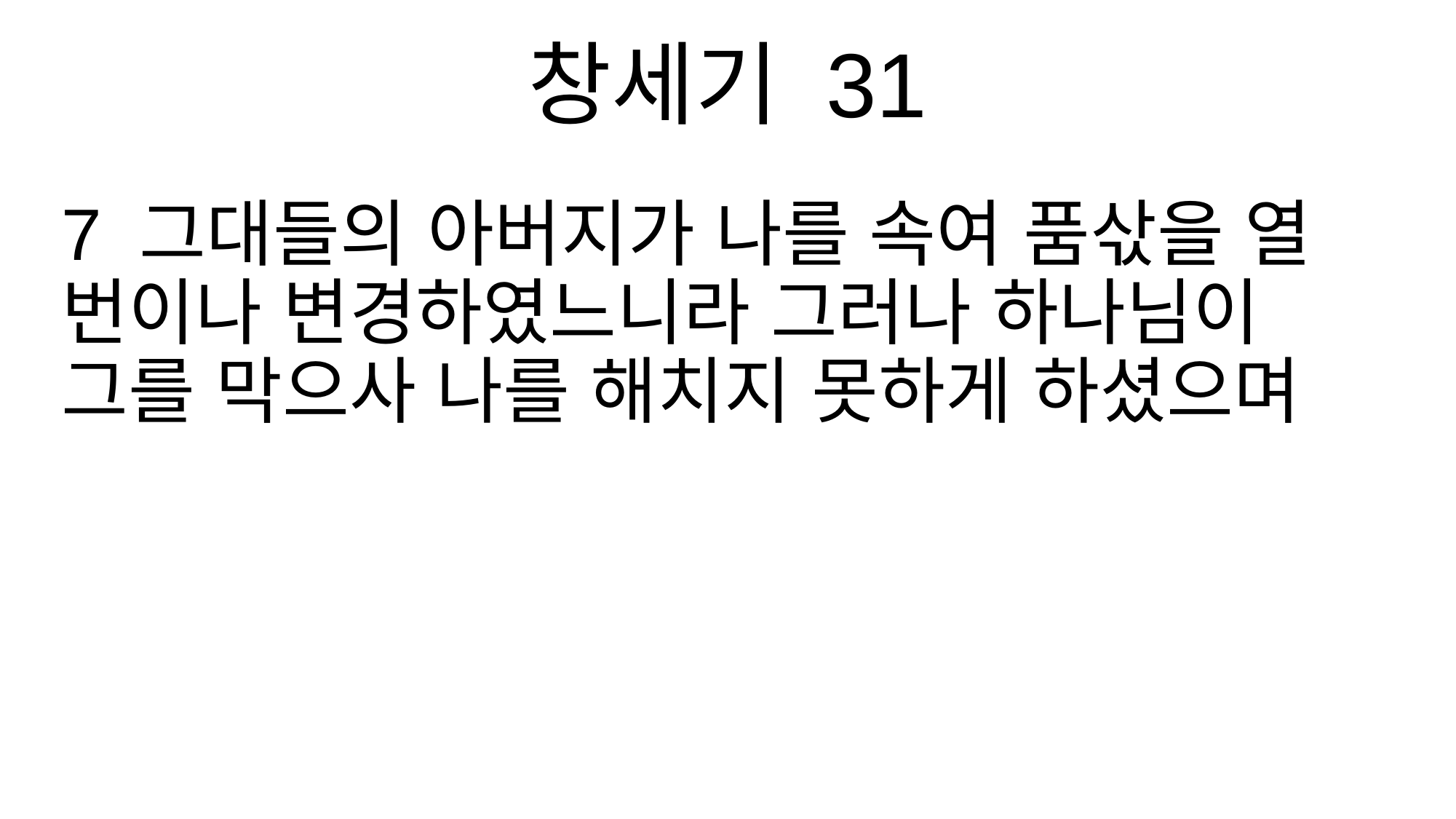

창세기 31
7 그대들의 아버지가 나를 속여 품삯을 열 번이나 변경하였느니라 그러나 하나님이 그를 막으사 나를 해치지 못하게 하셨으며